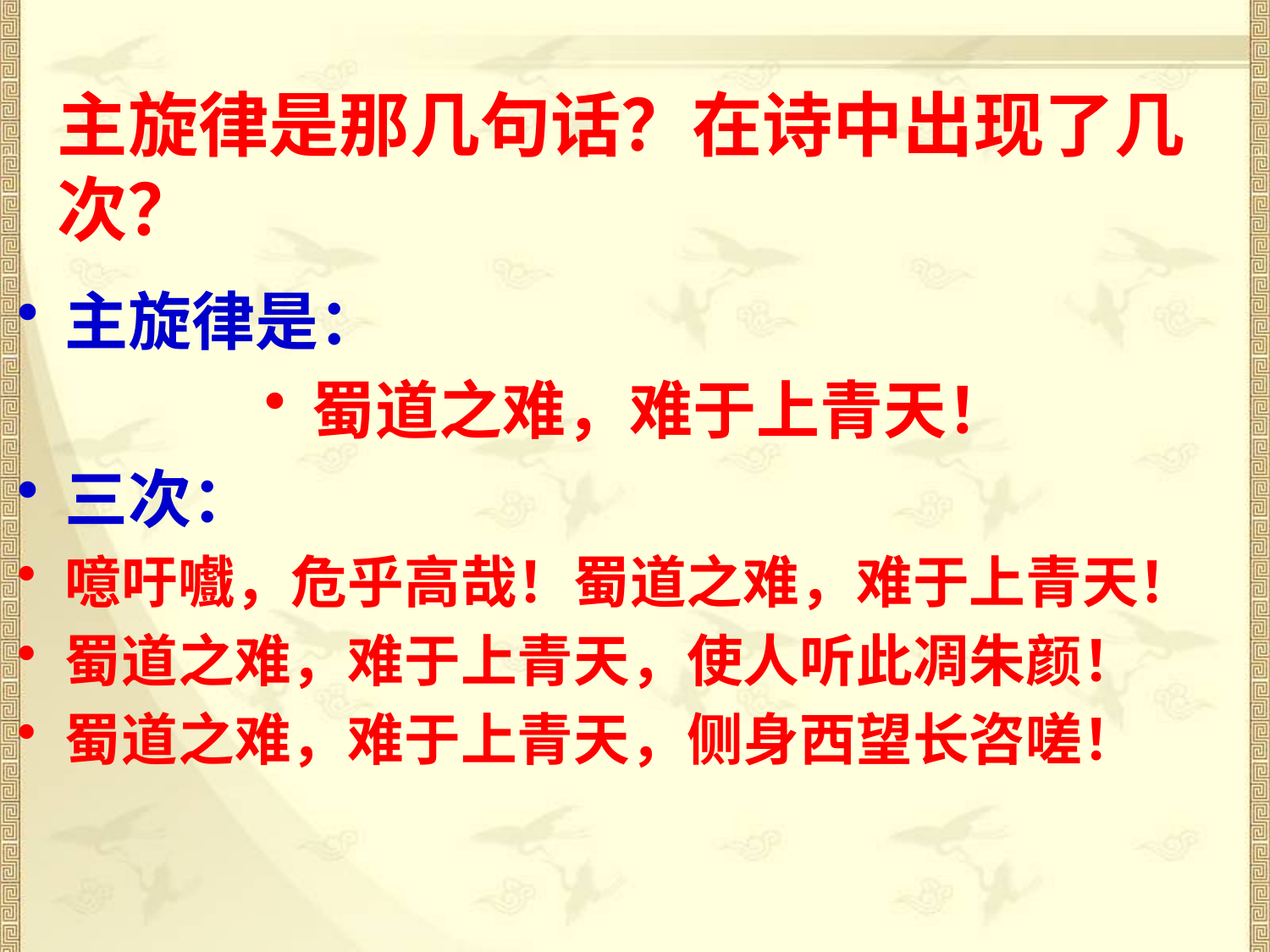

# 主旋律是那几句话？在诗中出现了几次？
主旋律是：
蜀道之难，难于上青天！
三次：
噫吁嚱，危乎高哉！蜀道之难，难于上青天！
蜀道之难，难于上青天，使人听此凋朱颜！
蜀道之难，难于上青天，侧身西望长咨嗟！